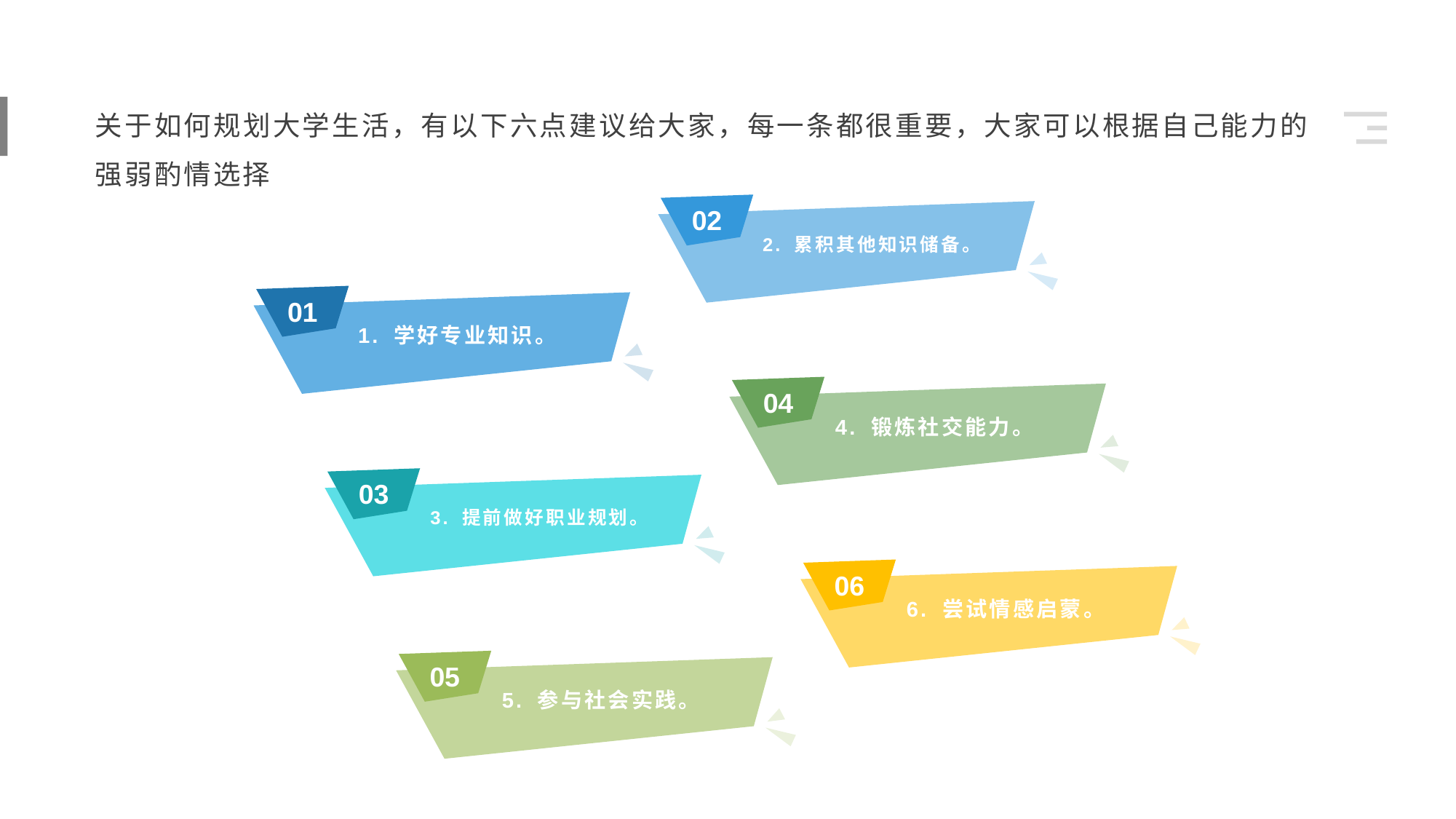

关于如何规划大学生活，有以下六点建议给大家，每一条都很重要，大家可以根据自己能力的强弱酌情选择

02

2. 累积其他知识储备。

01

1. 学好专业知识。

04

4. 锻炼社交能力。

03

3. 提前做好职业规划。

06

6. 尝试情感启蒙。

05

5. 参与社会实践。